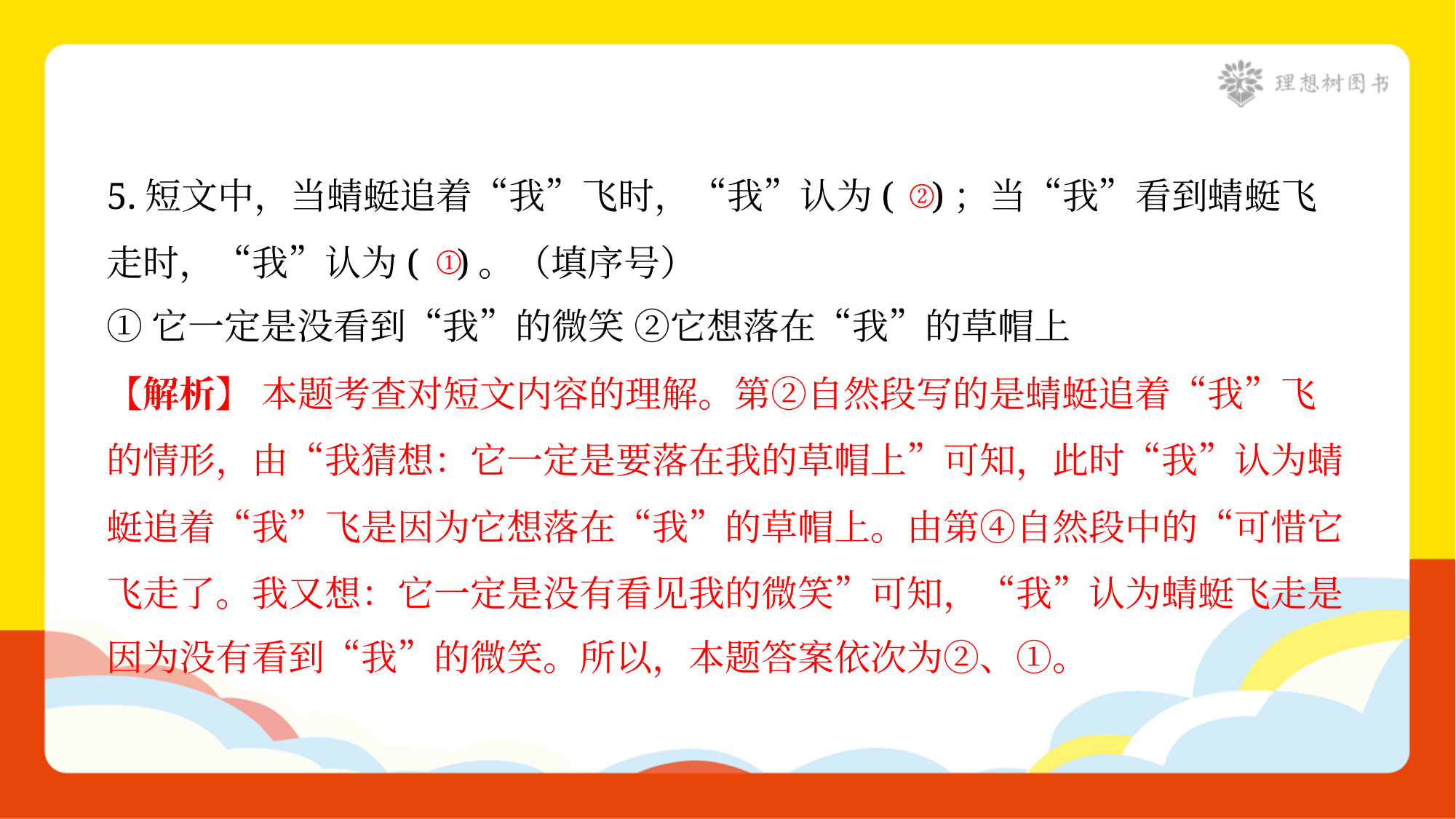

5.短文中，当蜻蜓追着“我”飞时，“我”认为(    )；当“我”看到蜻蜓飞
走时，“我”认为(    )。（填序号）
①它一定是没看到“我”的微笑 ②它想落在“我”的草帽上
②
①
【解析】 本题考查对短文内容的理解。第②自然段写的是蜻蜓追着“我”飞
的情形，由“我猜想：它一定是要落在我的草帽上”可知，此时“我”认为蜻
蜓追着“我”飞是因为它想落在“我”的草帽上。由第④自然段中的“可惜它
飞走了。我又想：它一定是没有看见我的微笑”可知，“我”认为蜻蜓飞走是
因为没有看到“我”的微笑。所以，本题答案依次为②、①。